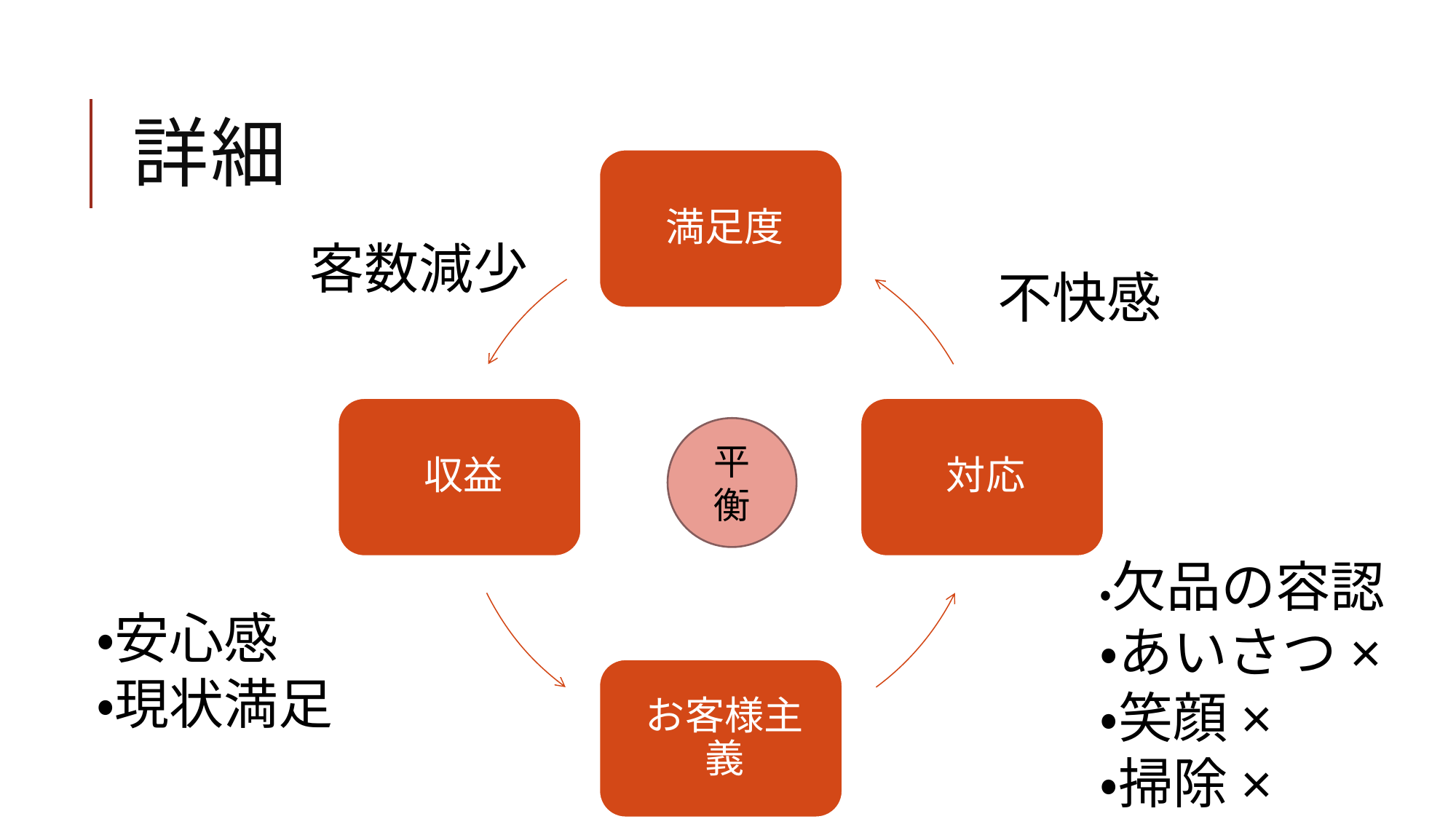

# 詳細
満足度
収益
お客様主義
対応

客数減少
不快感

平衡
・欠品の容認
・あいさつ×
・笑顔×
・掃除×

・安心感
・現状満足